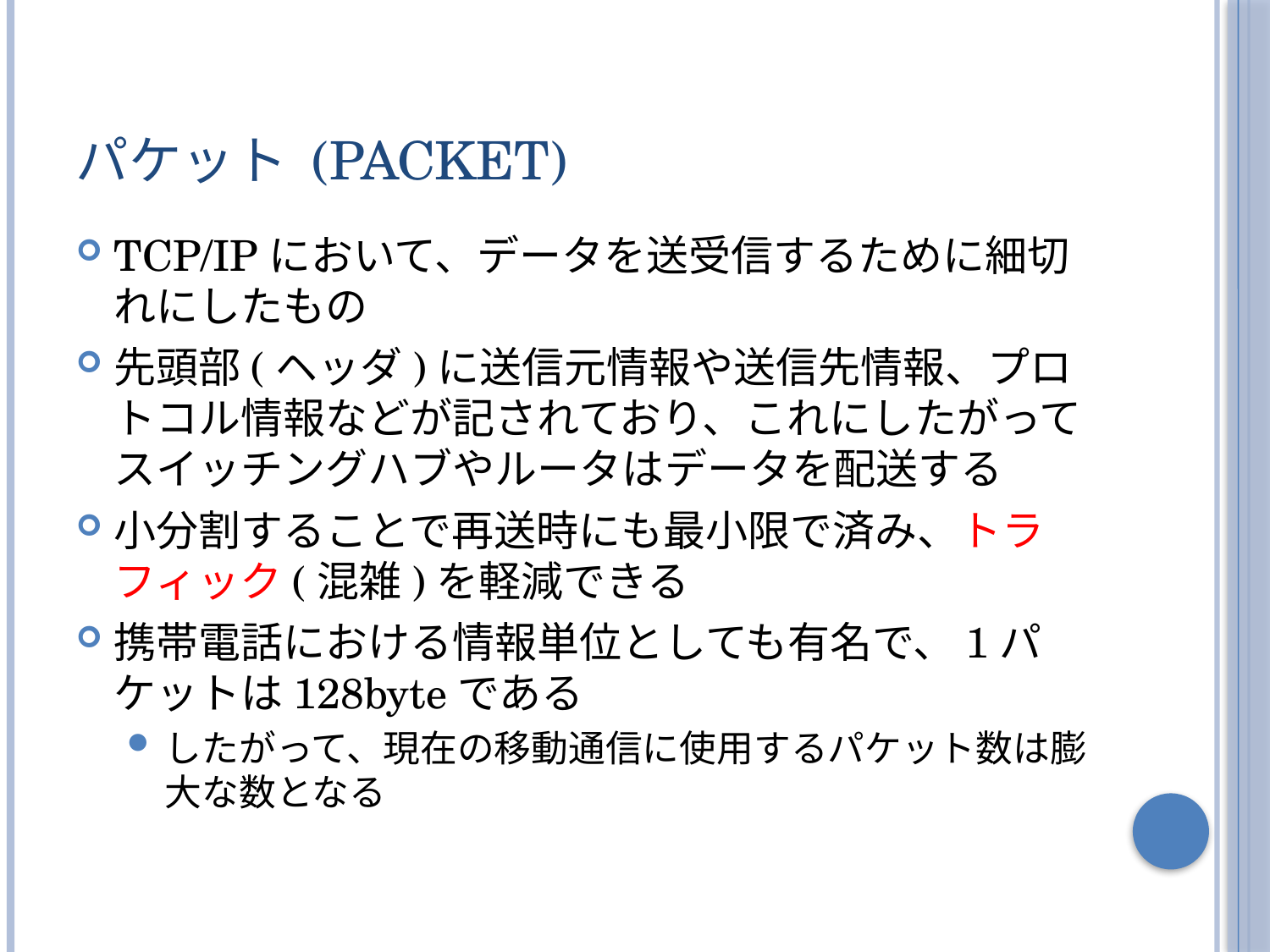

# パケット (Packet)
TCP/IPにおいて、データを送受信するために細切れにしたもの
先頭部(ヘッダ)に送信元情報や送信先情報、プロトコル情報などが記されており、これにしたがってスイッチングハブやルータはデータを配送する
小分割することで再送時にも最小限で済み、トラフィック(混雑)を軽減できる
携帯電話における情報単位としても有名で、1パケットは128byteである
したがって、現在の移動通信に使用するパケット数は膨大な数となる